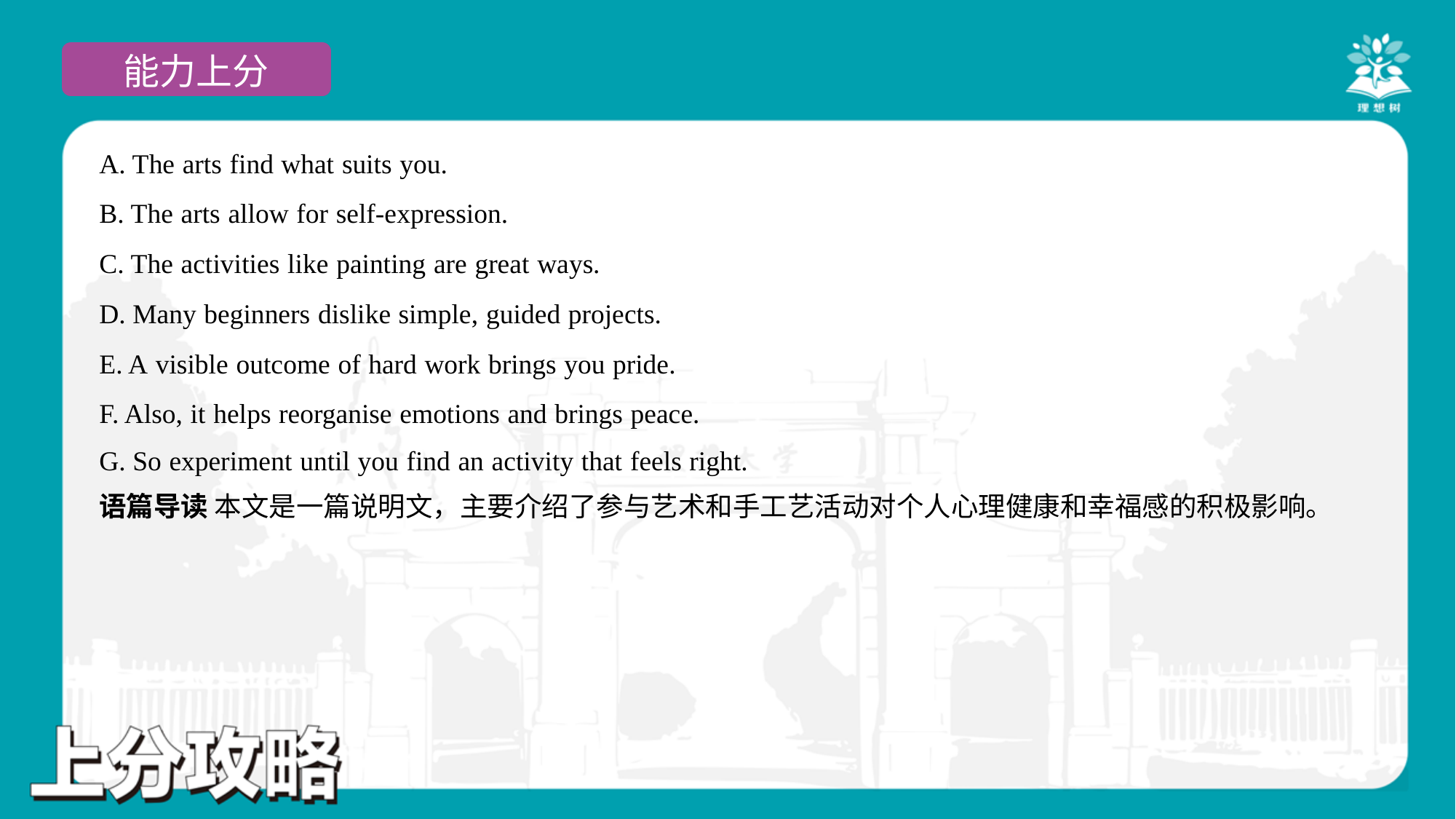

A. The arts find what suits you.
B. The arts allow for self-expression.
C. The activities like painting are great ways.
D. Many beginners dislike simple, guided projects.
E. A visible outcome of hard work brings you pride.
F. Also, it helps reorganise emotions and brings peace.
G. So experiment until you find an activity that feels right.
语篇导读 本文是一篇说明文，主要介绍了参与艺术和手工艺活动对个人心理健康和幸福感的积极影响。